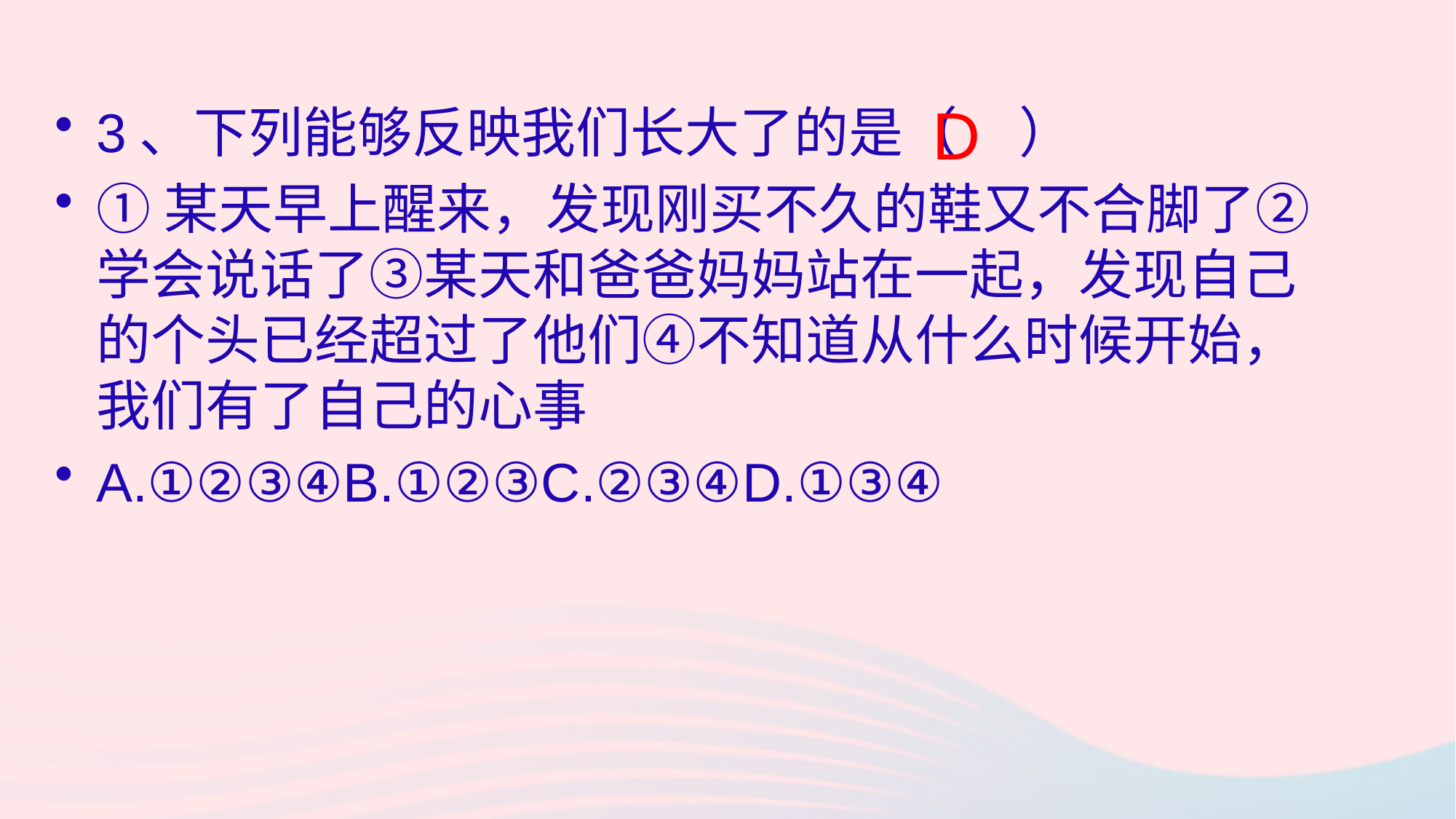

D
3、下列能够反映我们长大了的是（     ）
①某天早上醒来，发现刚买不久的鞋又不合脚了②学会说话了③某天和爸爸妈妈站在一起，发现自己的个头已经超过了他们④不知道从什么时候开始，我们有了自己的心事
A.①②③④B.①②③C.②③④D.①③④